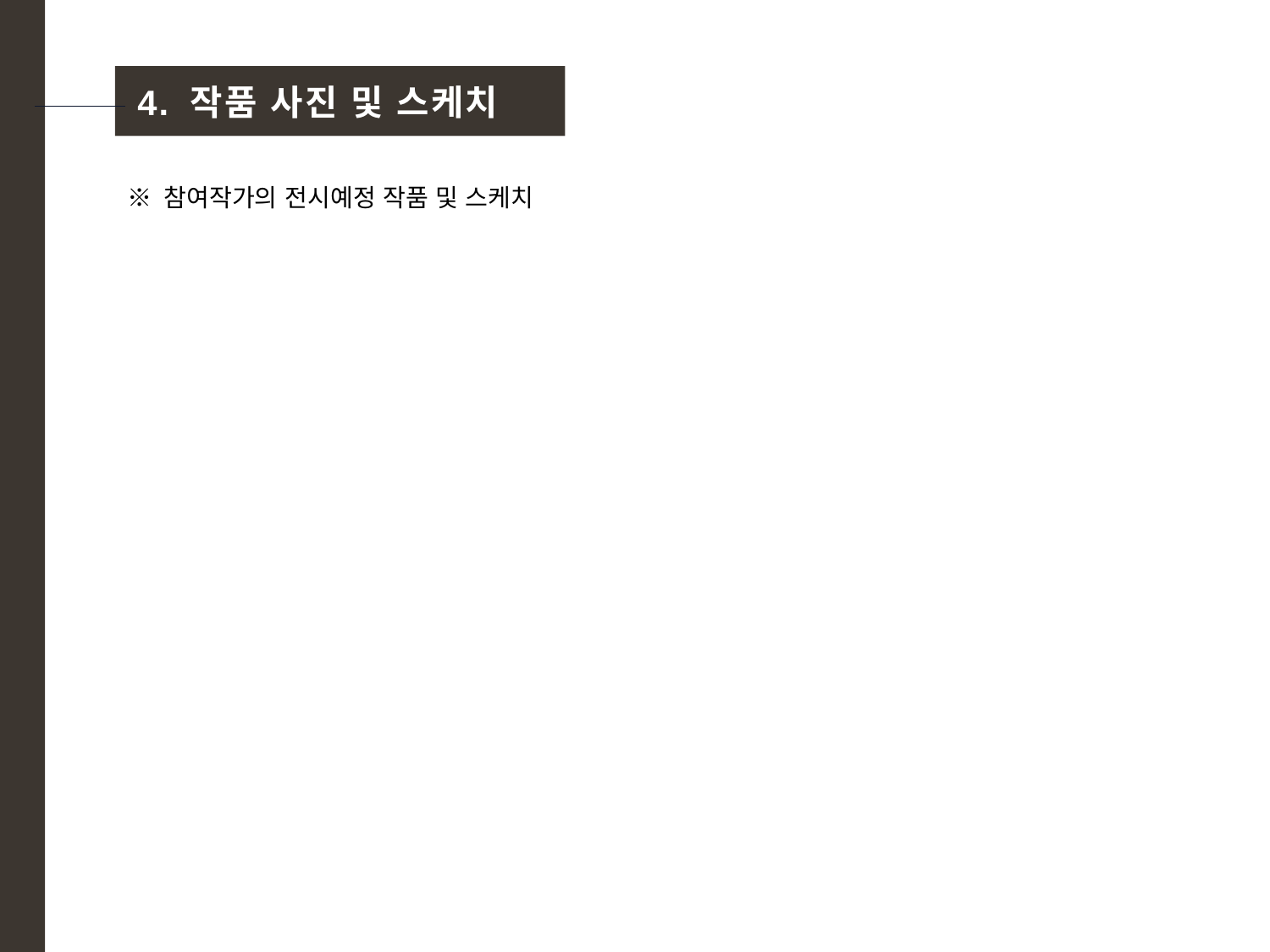

4. 작품 사진 및 스케치
※ 참여작가의 전시예정 작품 및 스케치